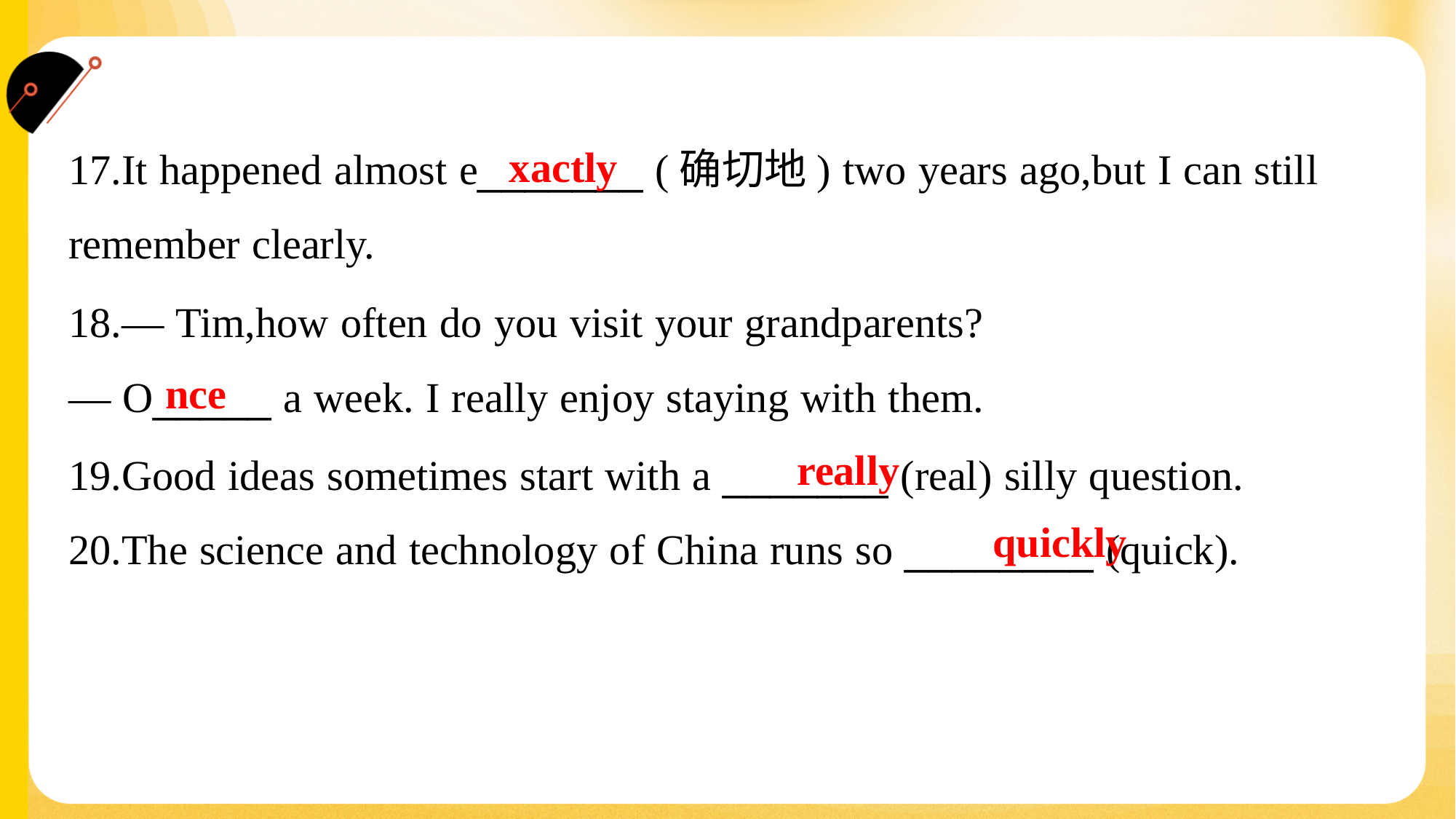

xactly
17.It happened almost e_______ (确切地) two years ago,but I can still
remember clearly.
18.— Tim,how often do you visit your grandparents?
— O_____ a week. I really enjoy staying with them.
nce
really
19.Good ideas sometimes start with a _______ (real) silly question.
20.The science and technology of China runs so ________ (quick).
quickly